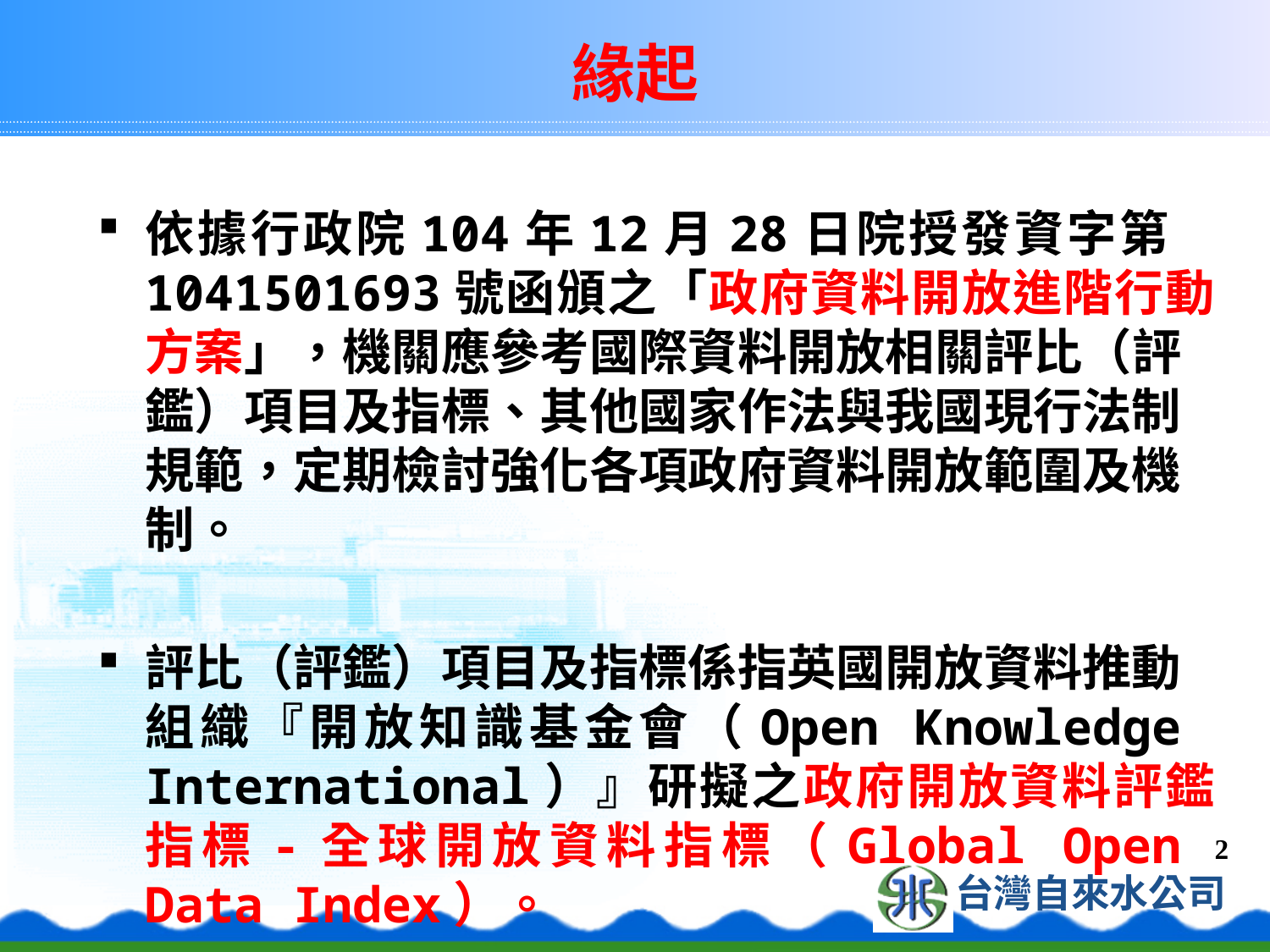

# 緣起
依據行政院104年12月28日院授發資字第1041501693號函頒之「政府資料開放進階行動方案」，機關應參考國際資料開放相關評比（評鑑）項目及指標、其他國家作法與我國現行法制規範，定期檢討強化各項政府資料開放範圍及機制。

評比（評鑑）項目及指標係指英國開放資料推動組織『開放知識基金會（Open Knowledge International）』研擬之政府開放資料評鑑指標-全球開放資料指標（Global Open Data Index）。
2